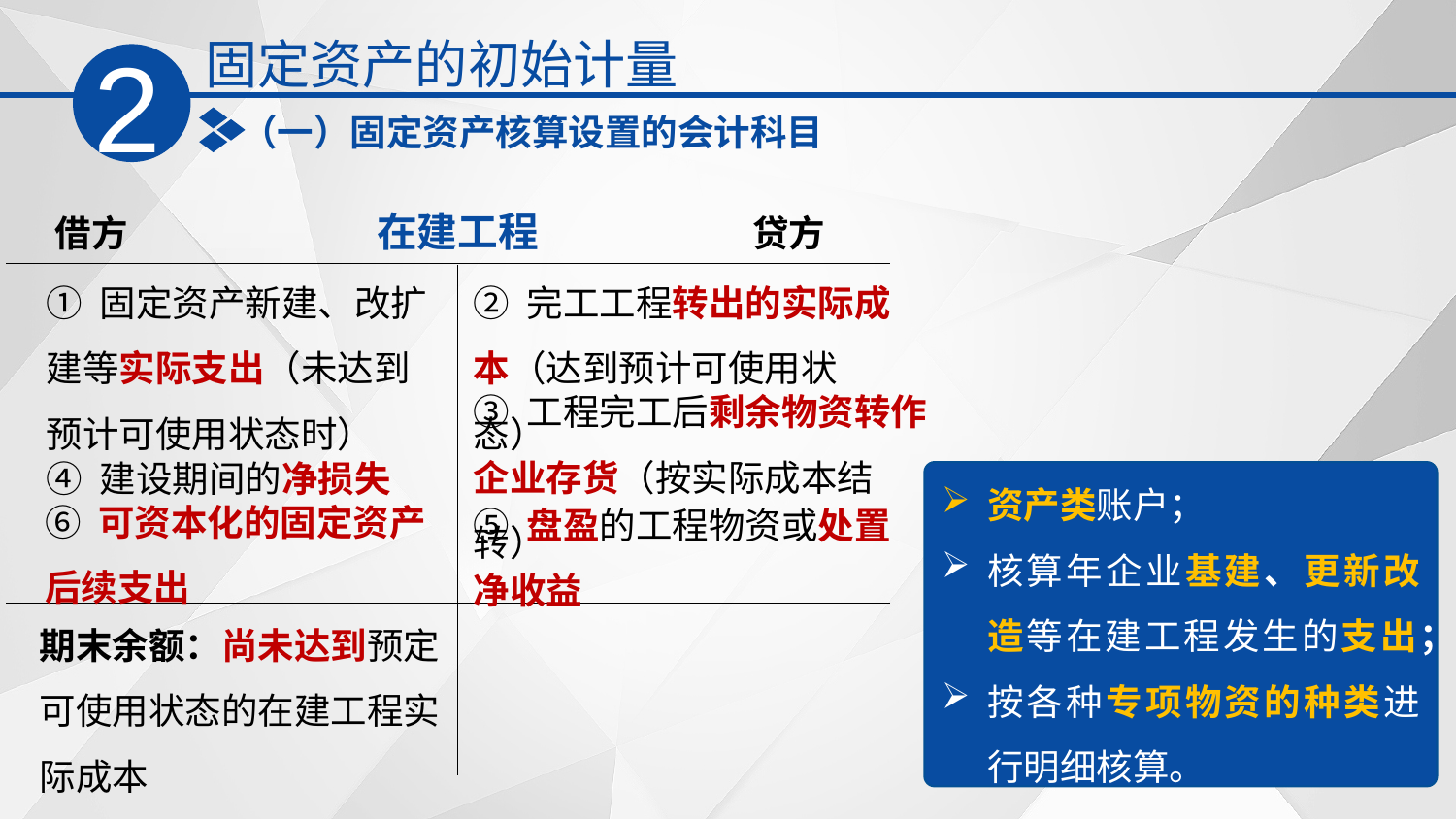

固定资产的初始计量
2

（一）固定资产核算设置的会计科目

在建工程
贷方
借方
① 固定资产新建、改扩建等实际支出（未达到预计可使用状态时）
② 完工工程转出的实际成本（达到预计可使用状态）
③ 工程完工后剩余物资转作企业存货（按实际成本结转）
④ 建设期间的净损失
资产类账户；
核算年企业基建、更新改造等在建工程发生的支出；
按各种专项物资的种类进行明细核算。
⑥ 可资本化的固定资产后续支出
⑤ 盘盈的工程物资或处置净收益
期末余额：尚未达到预定可使用状态的在建工程实际成本